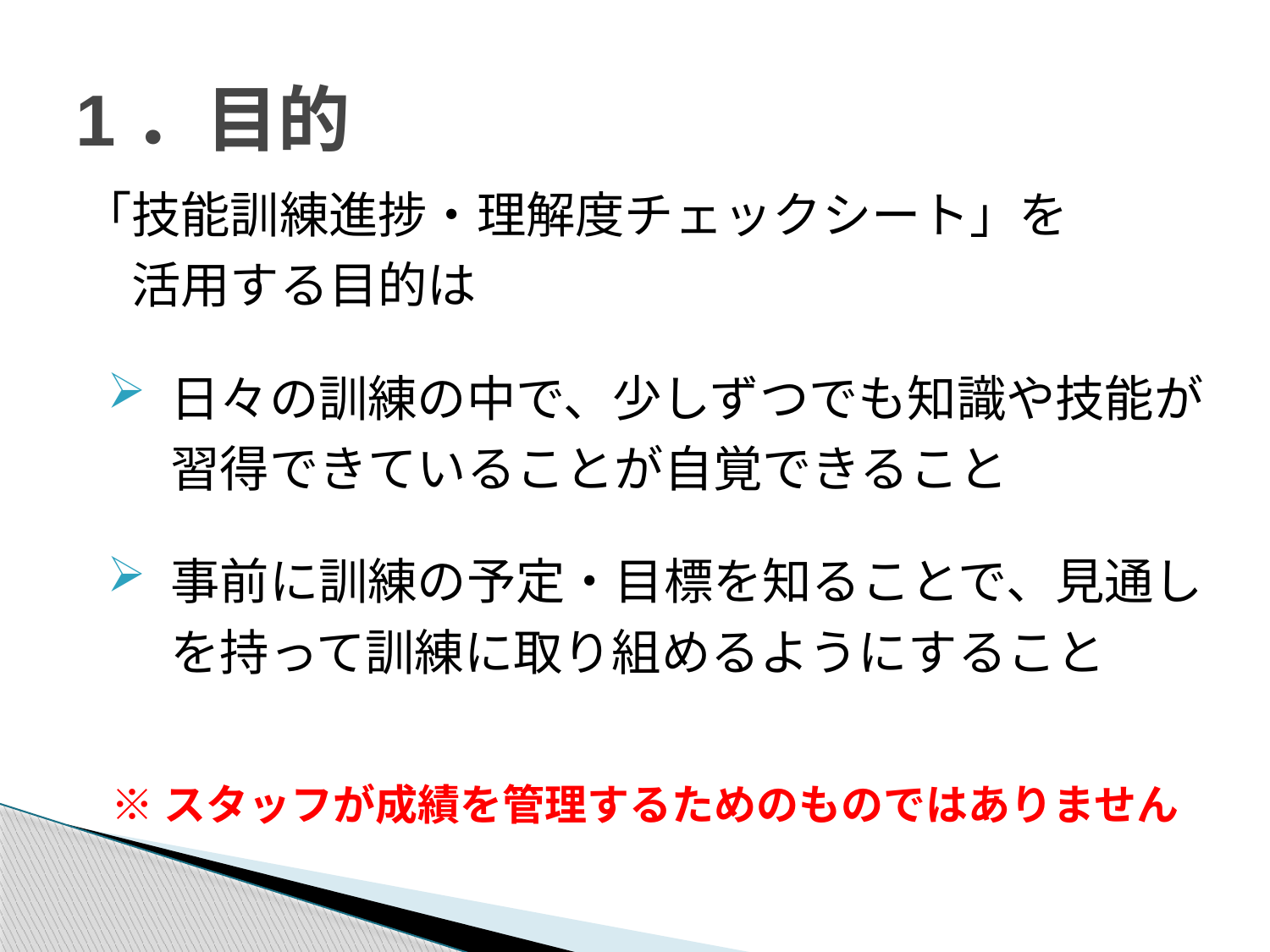

# 1．目的
「技能訓練進捗・理解度チェックシート」を
　活用する目的は
日々の訓練の中で、少しずつでも知識や技能が習得できていることが自覚できること
事前に訓練の予定・目標を知ることで、見通しを持って訓練に取り組めるようにすること
※スタッフが成績を管理するためのものではありません